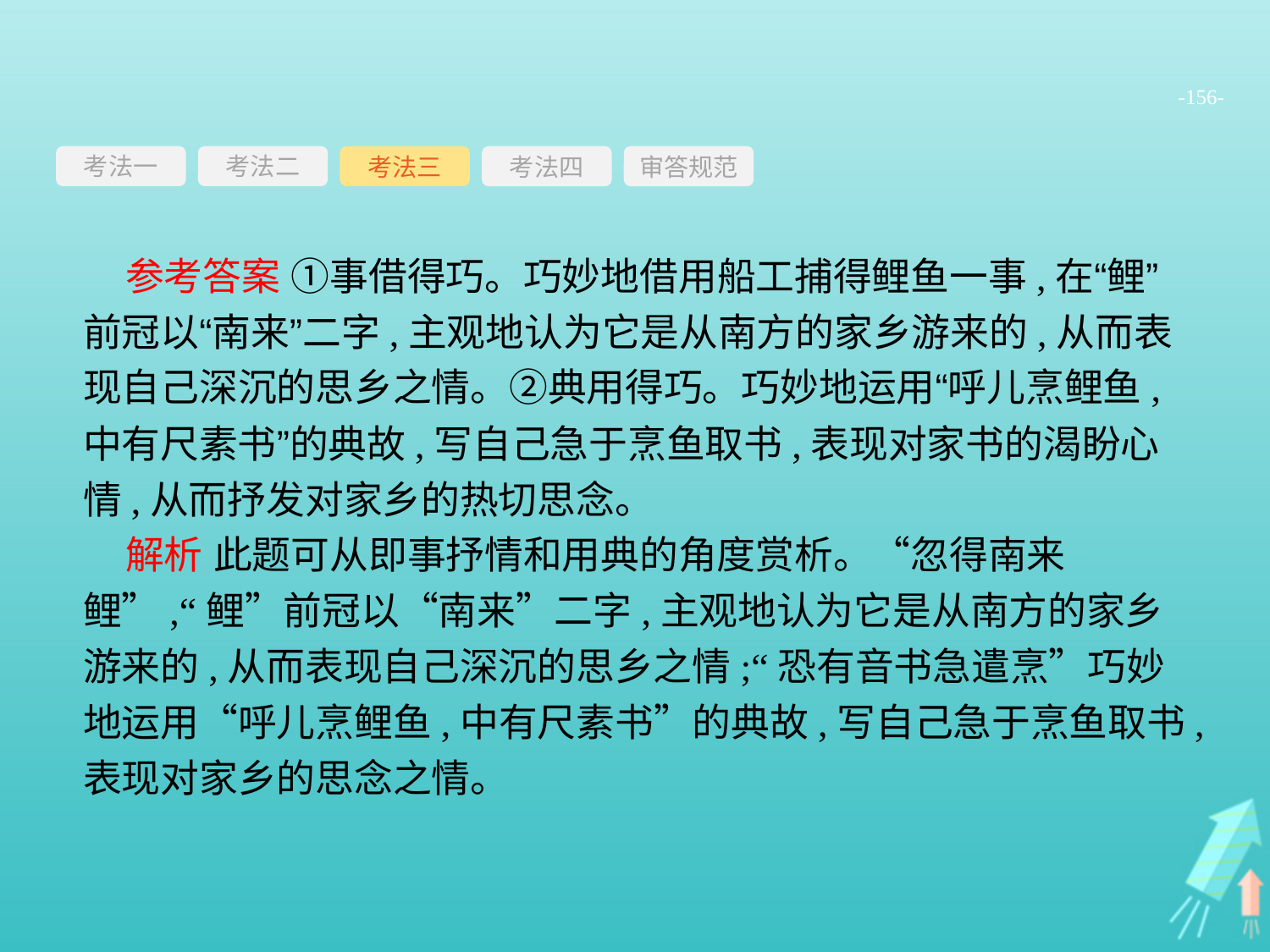

-156-
考法一
考法三
考法四
审答规范
考法二
参考答案 ①事借得巧。巧妙地借用船工捕得鲤鱼一事,在“鲤”前冠以“南来”二字,主观地认为它是从南方的家乡游来的,从而表现自己深沉的思乡之情。②典用得巧。巧妙地运用“呼儿烹鲤鱼,中有尺素书”的典故,写自己急于烹鱼取书,表现对家书的渴盼心情,从而抒发对家乡的热切思念。
解析 此题可从即事抒情和用典的角度赏析。“忽得南来鲤”,“鲤”前冠以“南来”二字,主观地认为它是从南方的家乡游来的,从而表现自己深沉的思乡之情;“恐有音书急遣烹”巧妙地运用“呼儿烹鲤鱼,中有尺素书”的典故,写自己急于烹鱼取书,表现对家乡的思念之情。